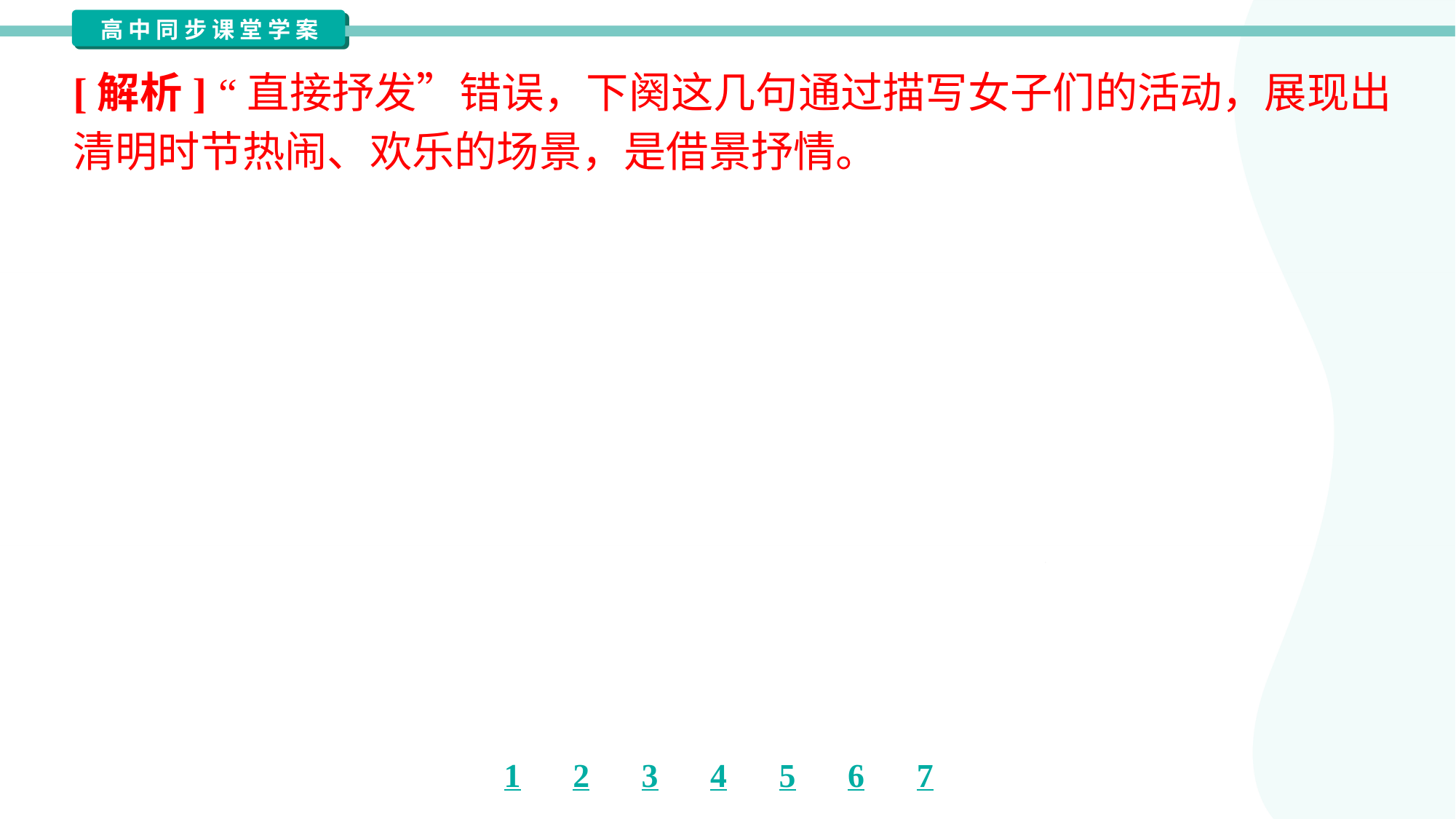

[解析] “直接抒发”错误，下阕这几句通过描写女子们的活动，展现出
清明时节热闹、欢乐的场景，是借景抒情。